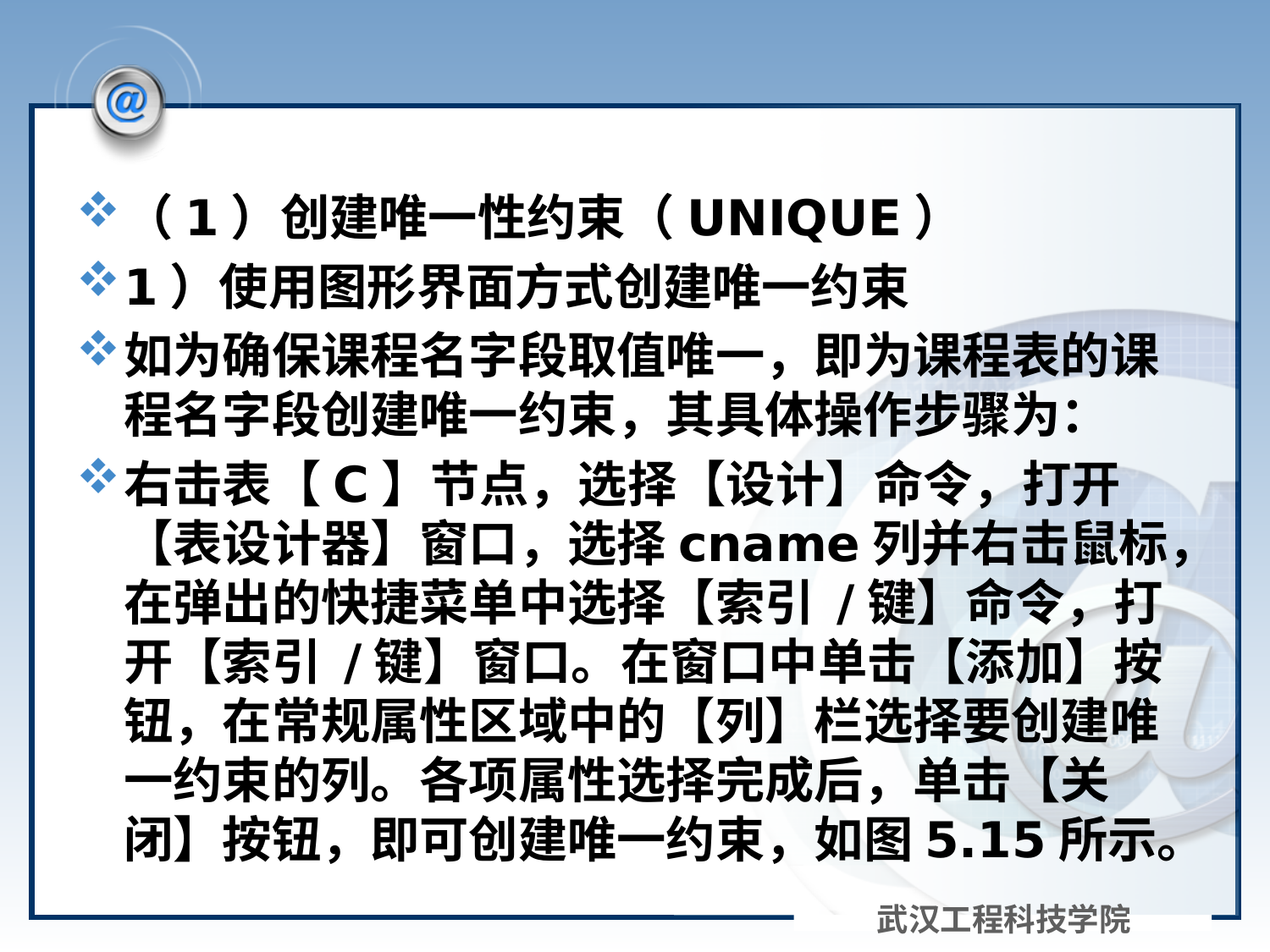

#
（1）创建唯一性约束（UNIQUE）
1）使用图形界面方式创建唯一约束
如为确保课程名字段取值唯一，即为课程表的课程名字段创建唯一约束，其具体操作步骤为：
右击表【C】节点，选择【设计】命令，打开【表设计器】窗口，选择cname列并右击鼠标，在弹出的快捷菜单中选择【索引 /键】命令，打开【索引 /键】窗口。在窗口中单击【添加】按钮，在常规属性区域中的【列】栏选择要创建唯一约束的列。各项属性选择完成后，单击【关闭】按钮，即可创建唯一约束，如图5.15所示。
武汉工程科技学院